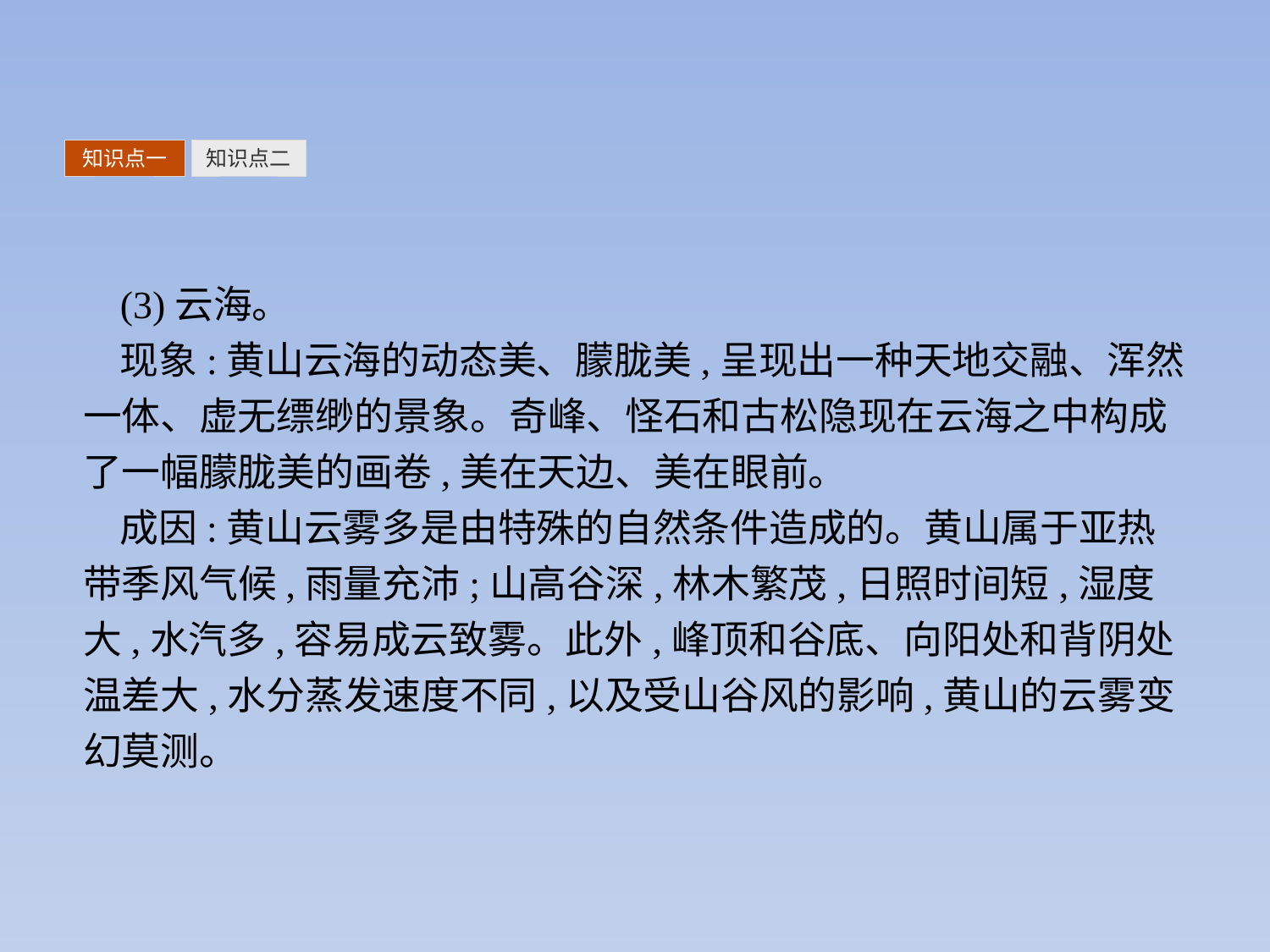

知识点一
知识点二
(3)云海。
现象:黄山云海的动态美、朦胧美,呈现出一种天地交融、浑然一体、虚无缥缈的景象。奇峰、怪石和古松隐现在云海之中构成了一幅朦胧美的画卷,美在天边、美在眼前。
成因:黄山云雾多是由特殊的自然条件造成的。黄山属于亚热带季风气候,雨量充沛;山高谷深,林木繁茂,日照时间短,湿度大,水汽多,容易成云致雾。此外,峰顶和谷底、向阳处和背阴处温差大,水分蒸发速度不同,以及受山谷风的影响,黄山的云雾变幻莫测。